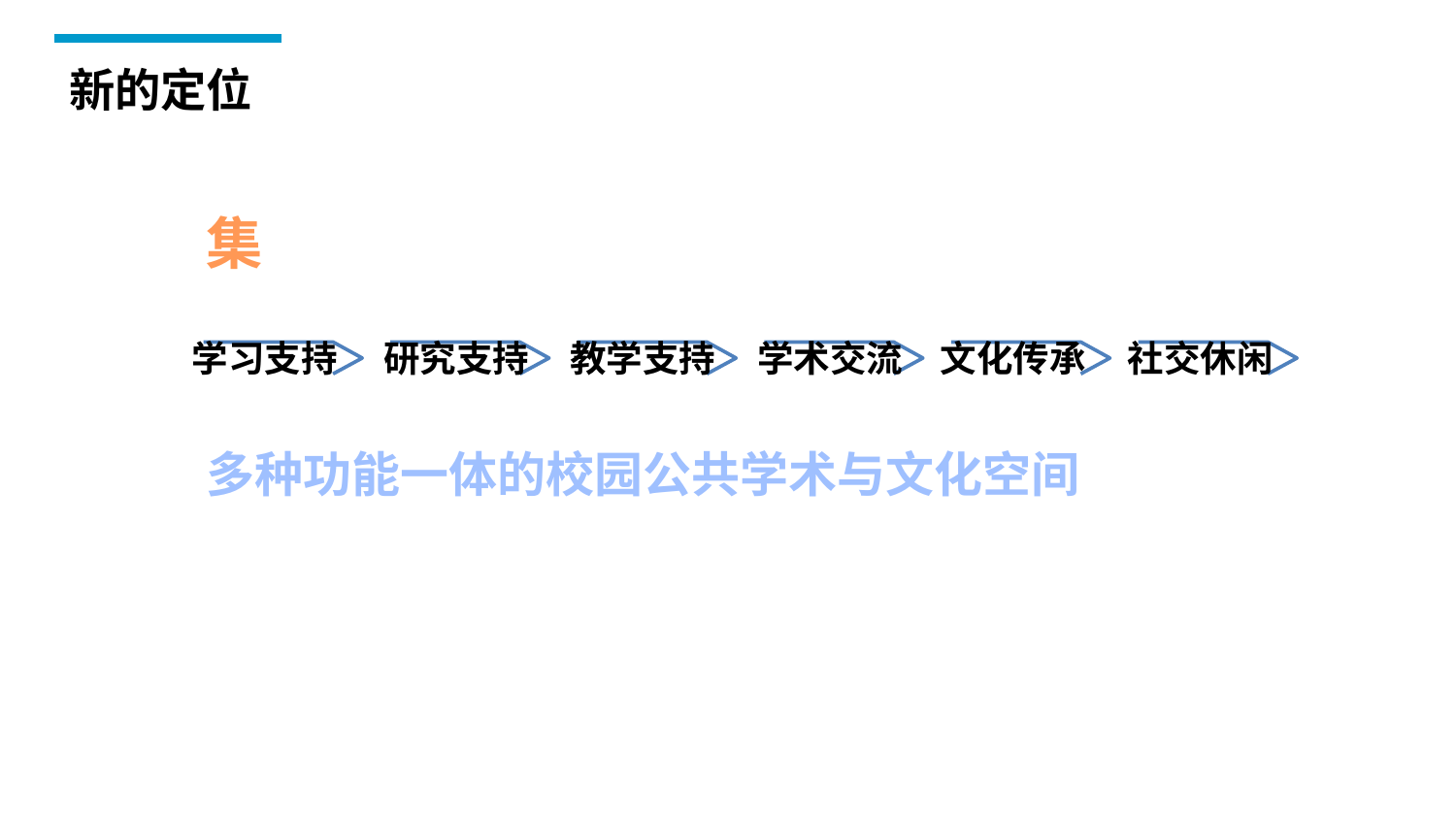

新的定位
1
集
社交休闲
文化传承
教学支持
学术交流
研究支持
学习支持

3
多种功能一体的校园公共学术与文化空间